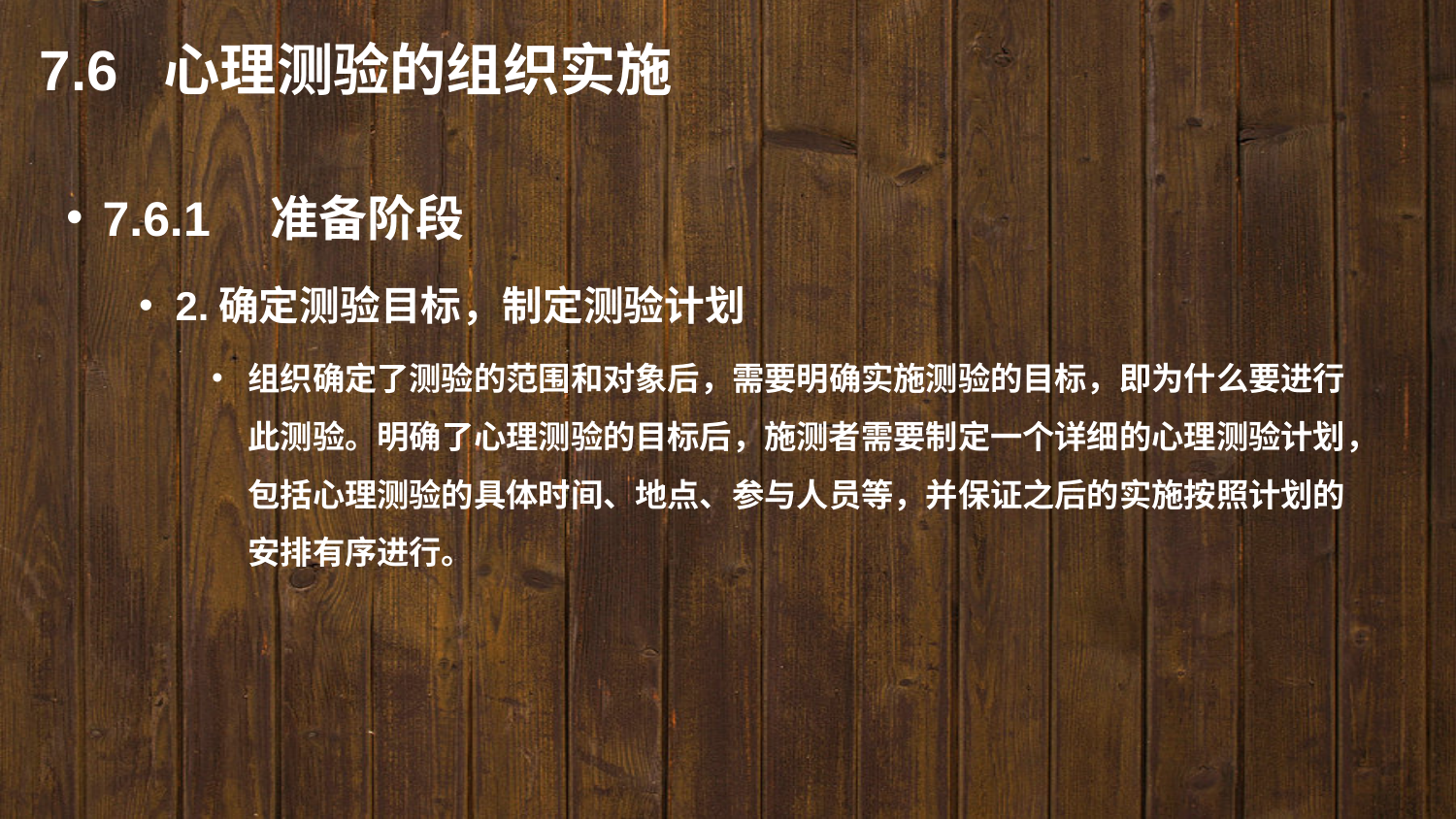

7.6  心理测验的组织实施
7.6.1　准备阶段
2.确定测验目标，制定测验计划
组织确定了测验的范围和对象后，需要明确实施测验的目标，即为什么要进行此测验。明确了心理测验的目标后，施测者需要制定一个详细的心理测验计划，包括心理测验的具体时间、地点、参与人员等，并保证之后的实施按照计划的安排有序进行。